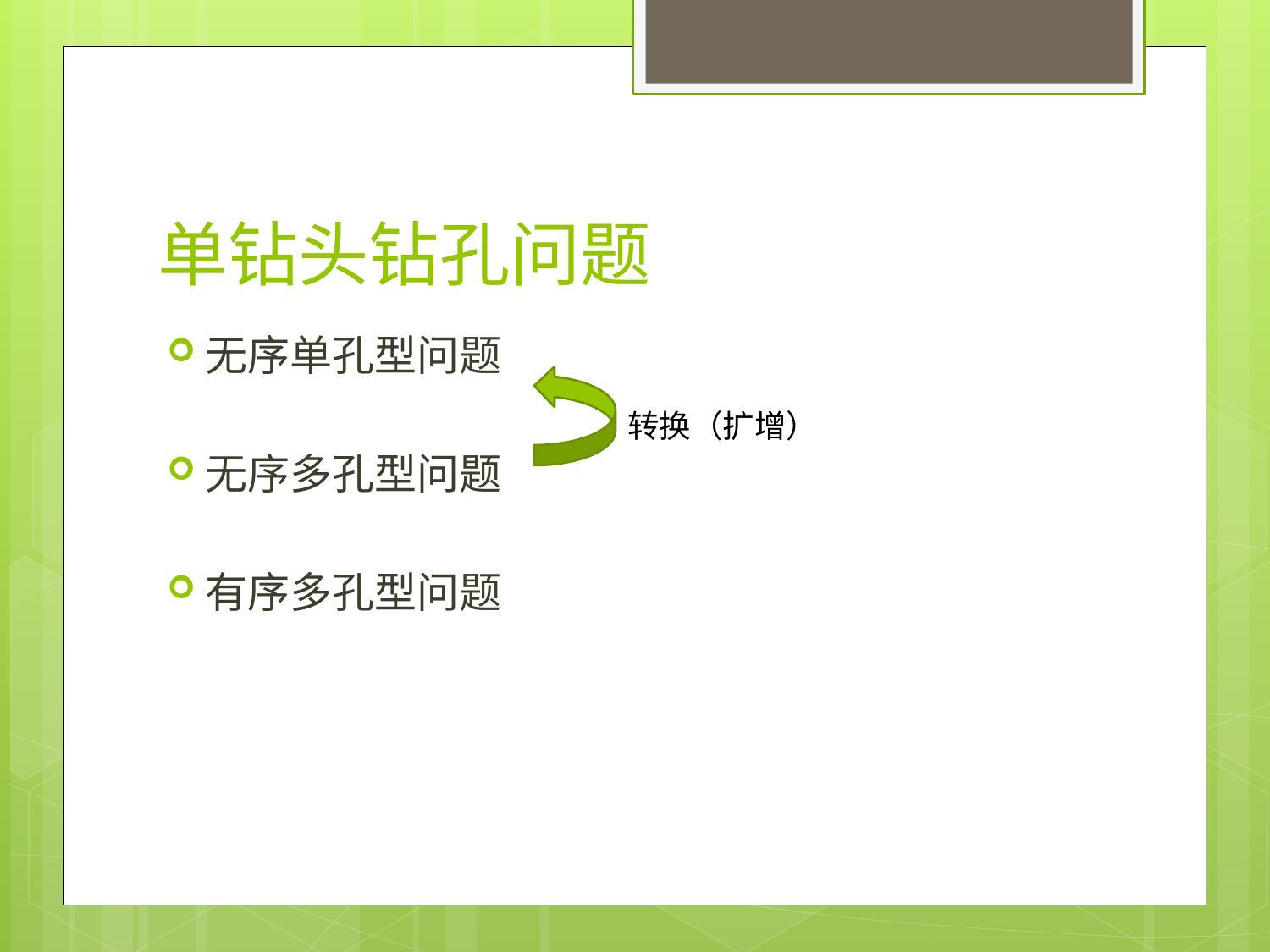

# 单钻头钻孔问题
无序单孔型问题

无序多孔型问题

有序多孔型问题

转换（扩增）